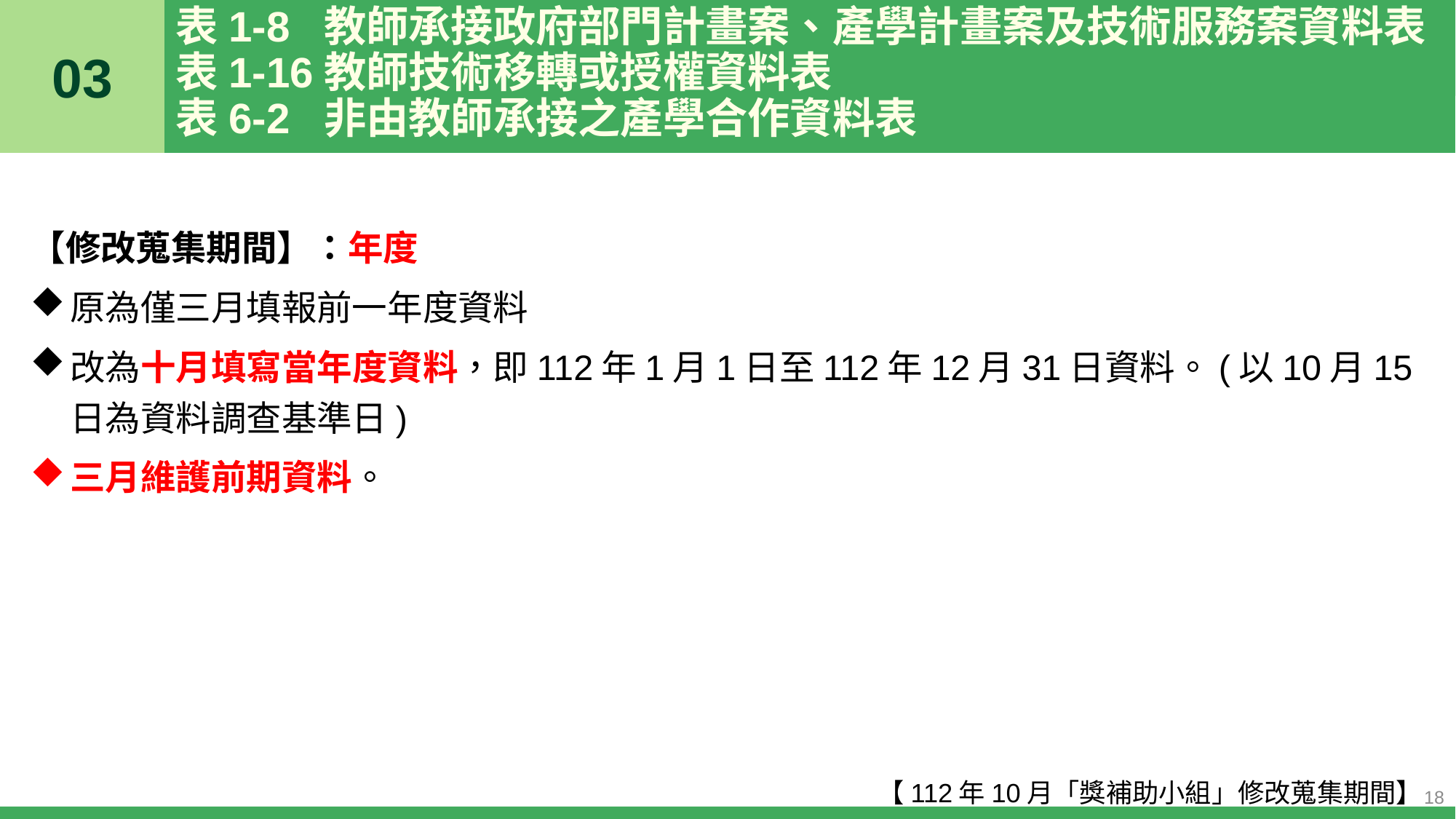

# 表1-8  教師承接政府部門計畫案、產學計畫案及技術服務案資料表 表1-16教師技術移轉或授權資料表 表6-2  非由教師承接之產學合作資料表
03
【修改蒐集期間】：年度
原為僅三月填報前一年度資料
改為十月填寫當年度資料，即112年1月1日至112年12月31日資料。(以10月15日為資料調查基準日)
三月維護前期資料。

【112年10月「獎補助小組」修改蒐集期間】
18